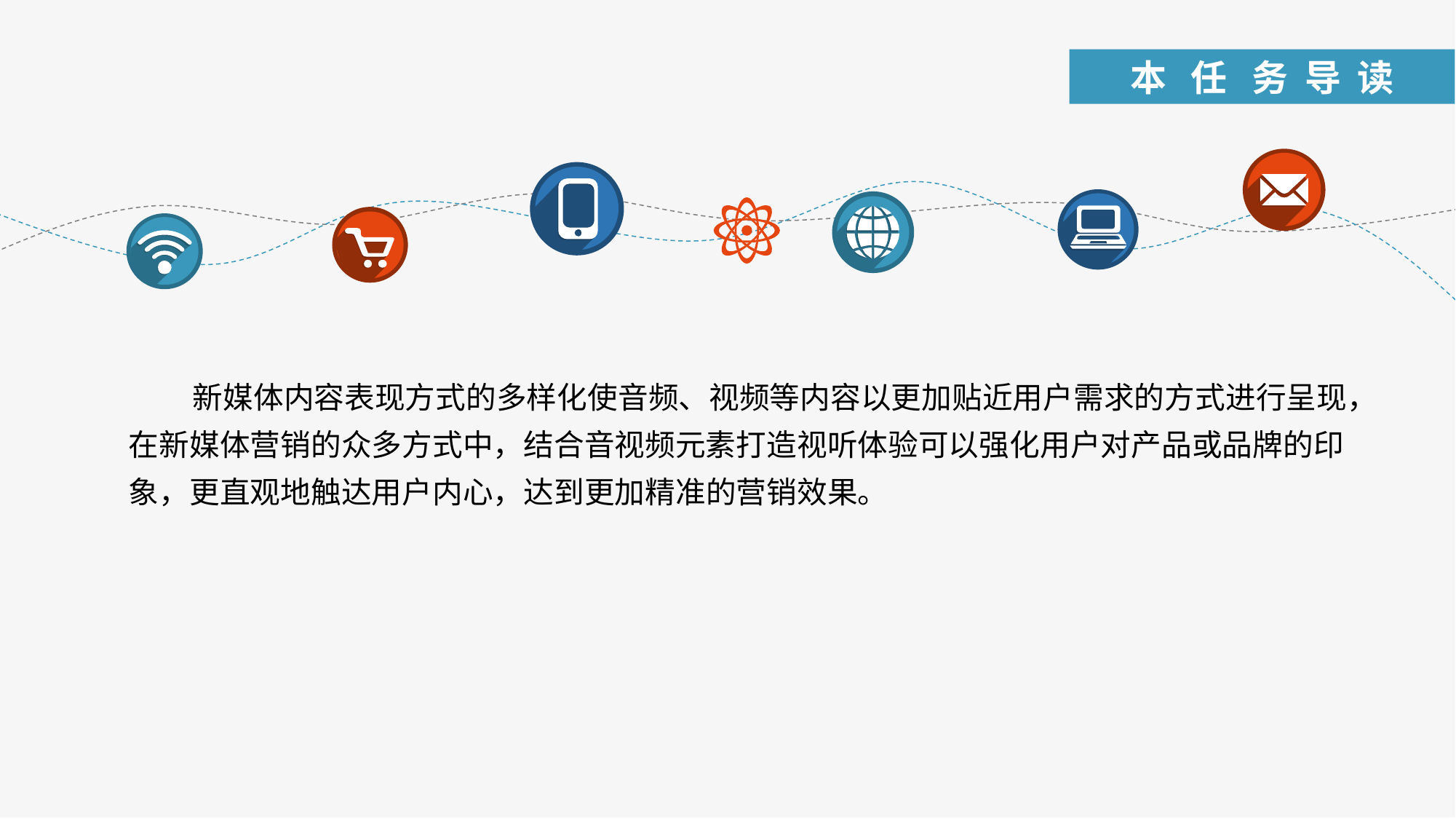

本   任   务  导  读

新媒体内容表现方式的多样化使音频、视频等内容以更加贴近用户需求的方式进行呈现，在新媒体营销的众多方式中，结合音视频元素打造视听体验可以强化用户对产品或品牌的印象，更直观地触达用户内心，达到更加精准的营销效果。